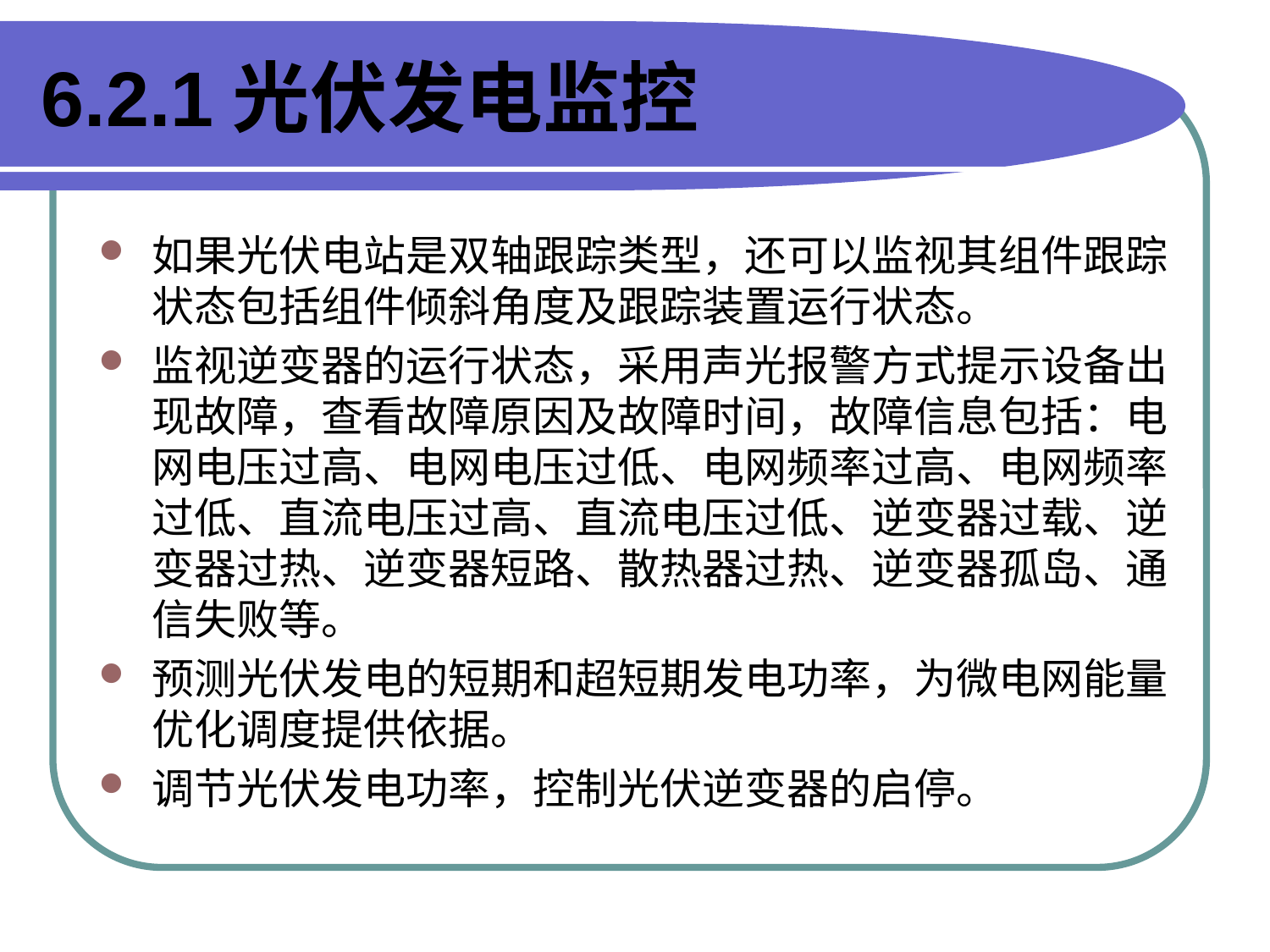

# 6.2.1光伏发电监控
如果光伏电站是双轴跟踪类型，还可以监视其组件跟踪状态包括组件倾斜角度及跟踪装置运行状态。
监视逆变器的运行状态，采用声光报警方式提示设备出现故障，查看故障原因及故障时间，故障信息包括：电网电压过高、电网电压过低、电网频率过高、电网频率过低、直流电压过高、直流电压过低、逆变器过载、逆变器过热、逆变器短路、散热器过热、逆变器孤岛、通信失败等。
预测光伏发电的短期和超短期发电功率，为微电网能量优化调度提供依据。
调节光伏发电功率，控制光伏逆变器的启停。

101